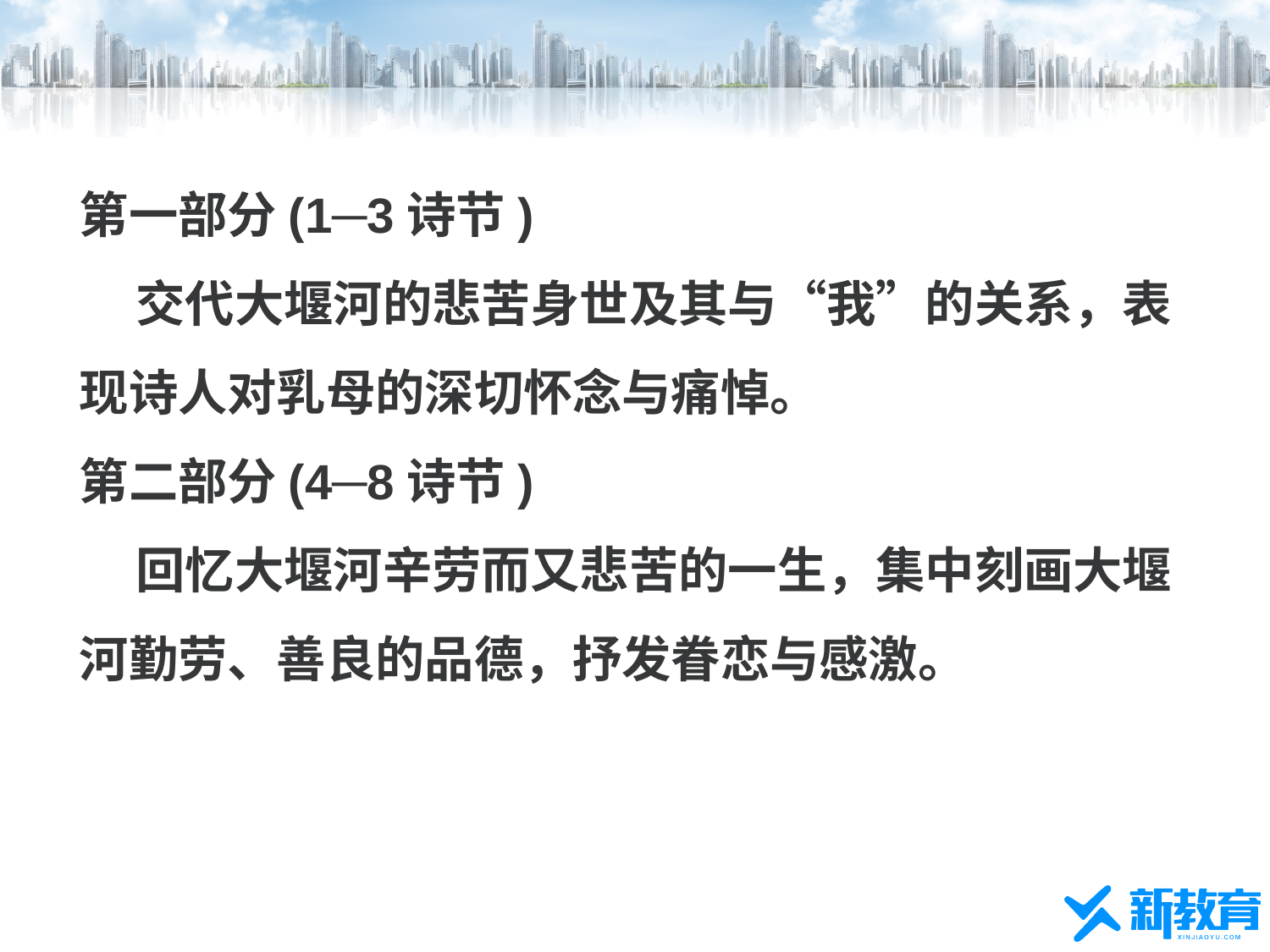

第一部分(1─3诗节)
    交代大堰河的悲苦身世及其与“我”的关系，表现诗人对乳母的深切怀念与痛悼。
第二部分(4─8诗节)
    回忆大堰河辛劳而又悲苦的一生，集中刻画大堰河勤劳、善良的品德，抒发眷恋与感激。